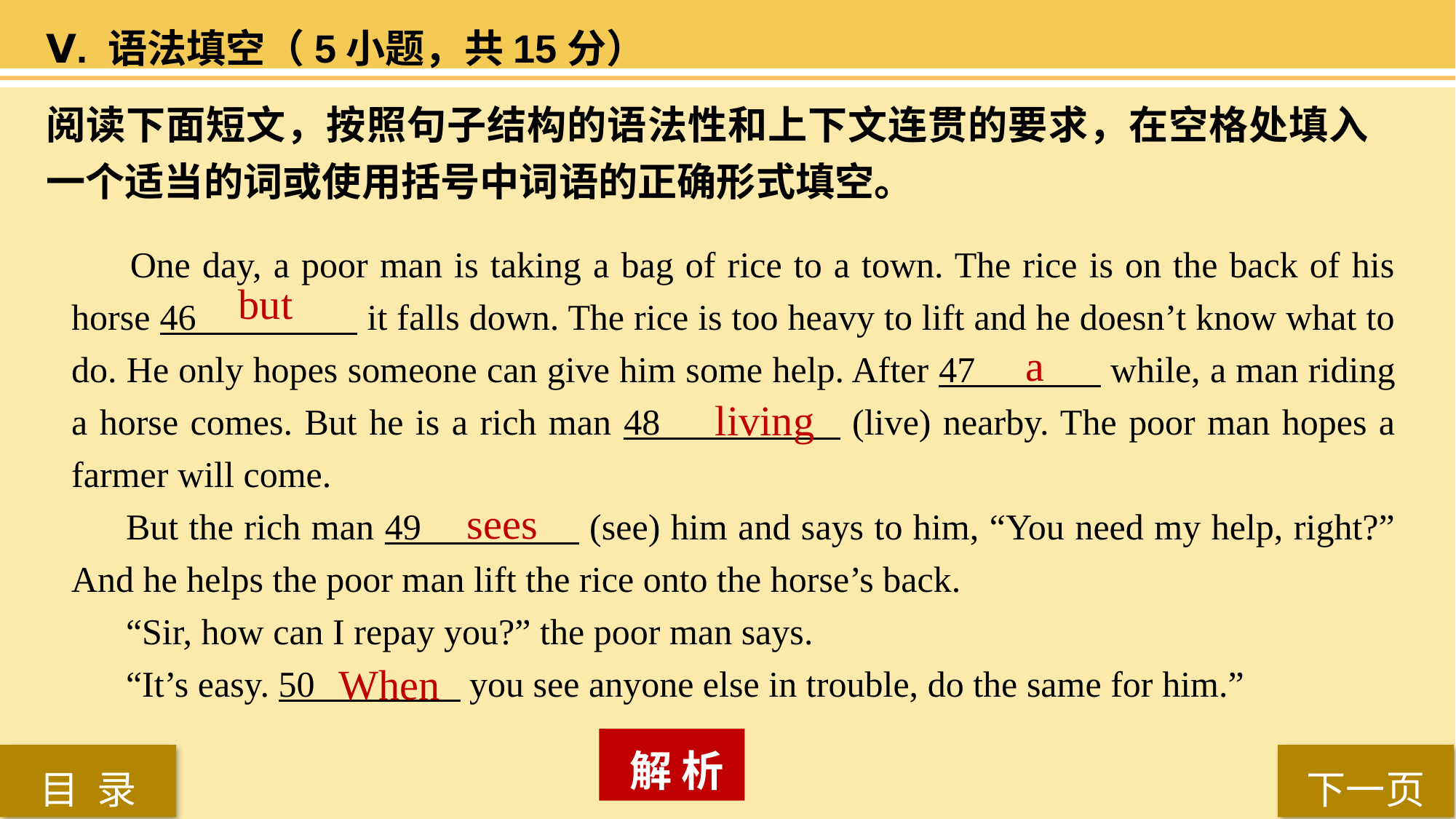

Ⅴ. 语法填空（5小题，共15分）
阅读下面短文，按照句子结构的语法性和上下文连贯的要求，在空格处填入一个适当的词或使用括号中词语的正确形式填空。
     One day, a poor man is taking a bag of rice to a town. The rice is on the back of his horse 46                  it falls down. The rice is too heavy to lift and he doesn’t know what to do. He only hopes someone can give him some help. After 47              while, a man riding a horse comes. But he is a rich man 48                (live) nearby. The poor man hopes a farmer will come.
But the rich man 49                (see) him and says to him, “You need my help, right?” And he helps the poor man lift the rice onto the horse’s back.
“Sir, how can I repay you?” the poor man says.
“It’s easy. 50                 you see anyone else in trouble, do the same for him.”
 but
a
living
sees
When
 解 析